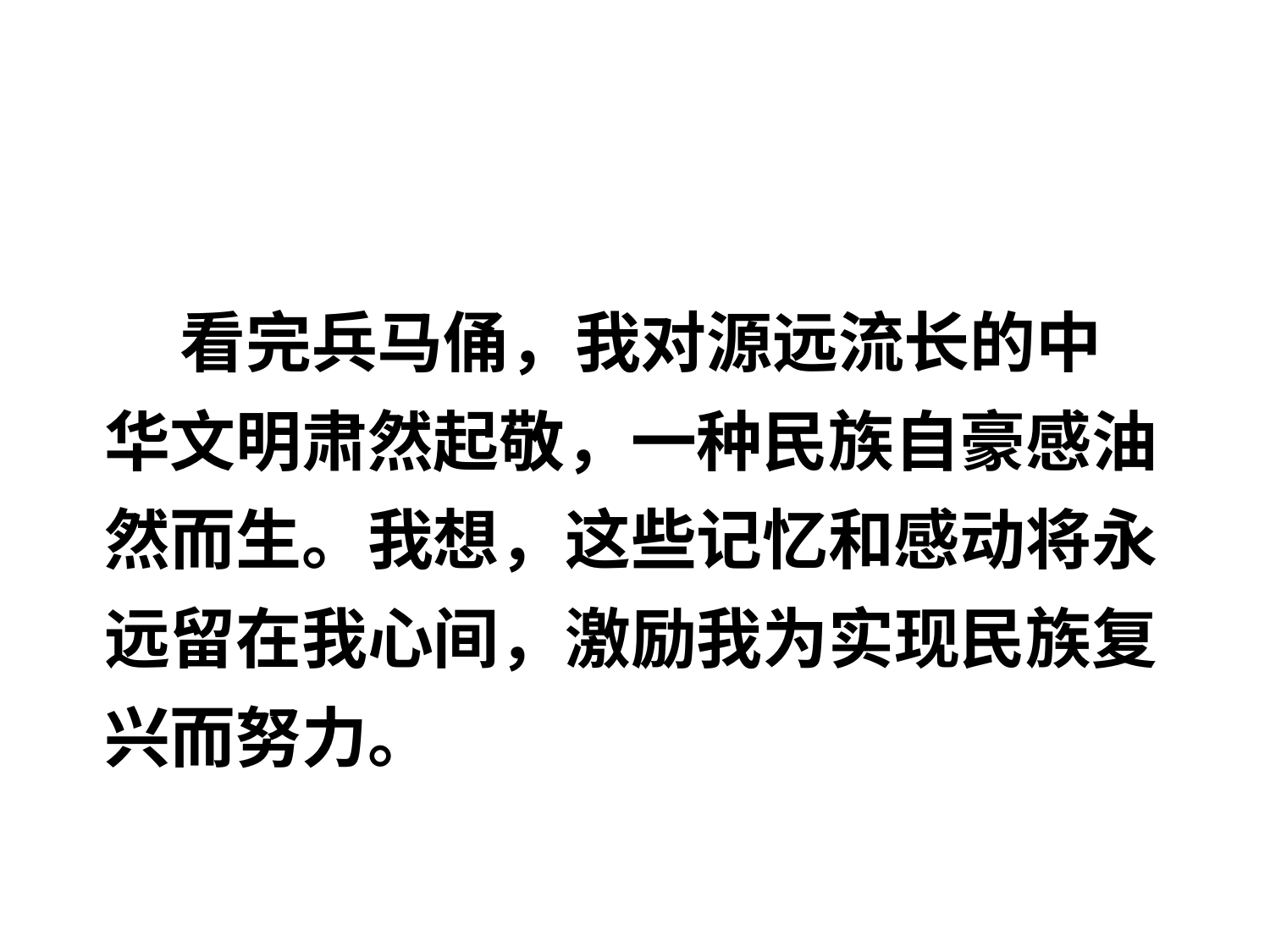

看完兵马俑，我对源远流长的中华文明肃然起敬，一种民族自豪感油然而生。我想，这些记忆和感动将永远留在我心间，激励我为实现民族复兴而努力。